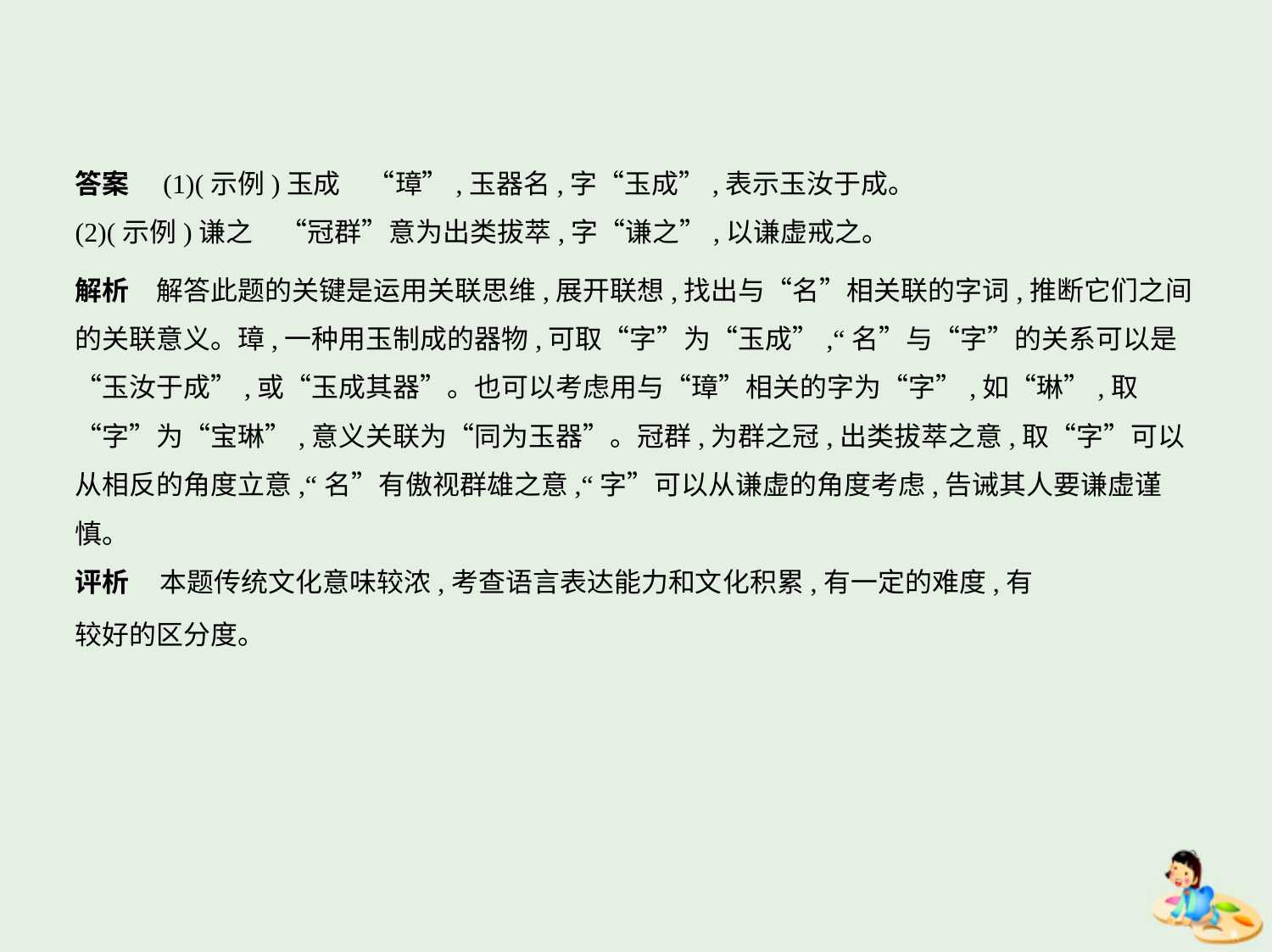

答案　(1)(示例)玉成　“璋”,玉器名,字“玉成”,表示玉汝于成。
(2)(示例)谦之　“冠群”意为出类拔萃,字“谦之”,以谦虚戒之。
解析　解答此题的关键是运用关联思维,展开联想,找出与“名”相关联的字词,推断它们之间
的关联意义。璋,一种用玉制成的器物,可取“字”为“玉成”,“名”与“字”的关系可以是
“玉汝于成”,或“玉成其器”。也可以考虑用与“璋”相关的字为“字”,如“琳”,取
“字”为“宝琳”,意义关联为“同为玉器”。冠群,为群之冠,出类拔萃之意,取“字”可以
从相反的角度立意,“名”有傲视群雄之意,“字”可以从谦虚的角度考虑,告诫其人要谦虚谨慎。
评析     本题传统文化意味较浓,考查语言表达能力和文化积累,有一定的难度,有
较好的区分度。